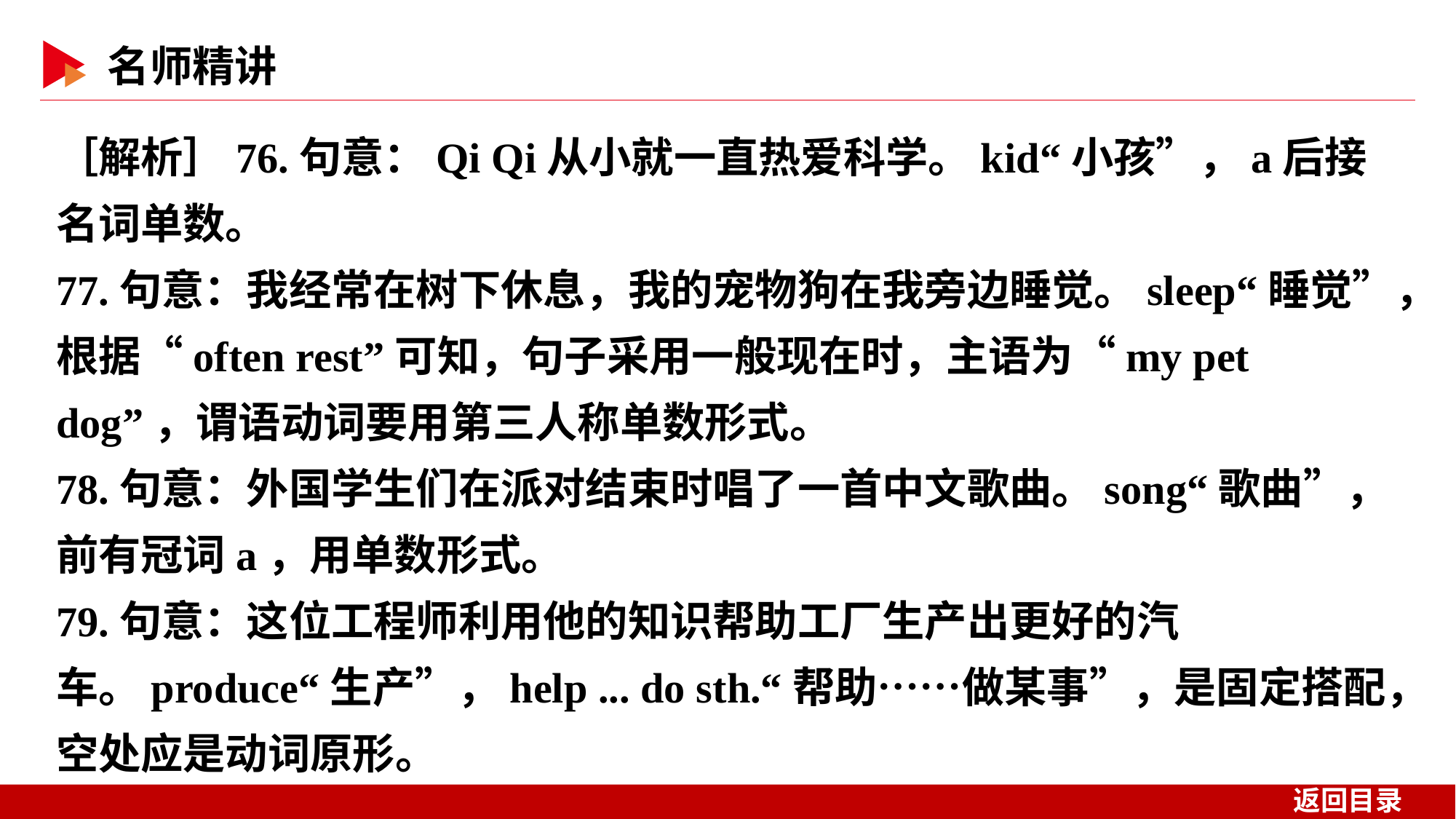

［解析］76.句意：Qi Qi从小就一直热爱科学。kid“小孩”，a后接名词单数。
77.句意：我经常在树下休息，我的宠物狗在我旁边睡觉。sleep“睡觉”，根据“often rest”可知，句子采用一般现在时，主语为“my pet dog”，谓语动词要用第三人称单数形式。
78.句意：外国学生们在派对结束时唱了一首中文歌曲。song“歌曲”，前有冠词a，用单数形式。
79.句意：这位工程师利用他的知识帮助工厂生产出更好的汽车。produce“生产”，help ... do sth.“帮助……做某事”，是固定搭配，空处应是动词原形。